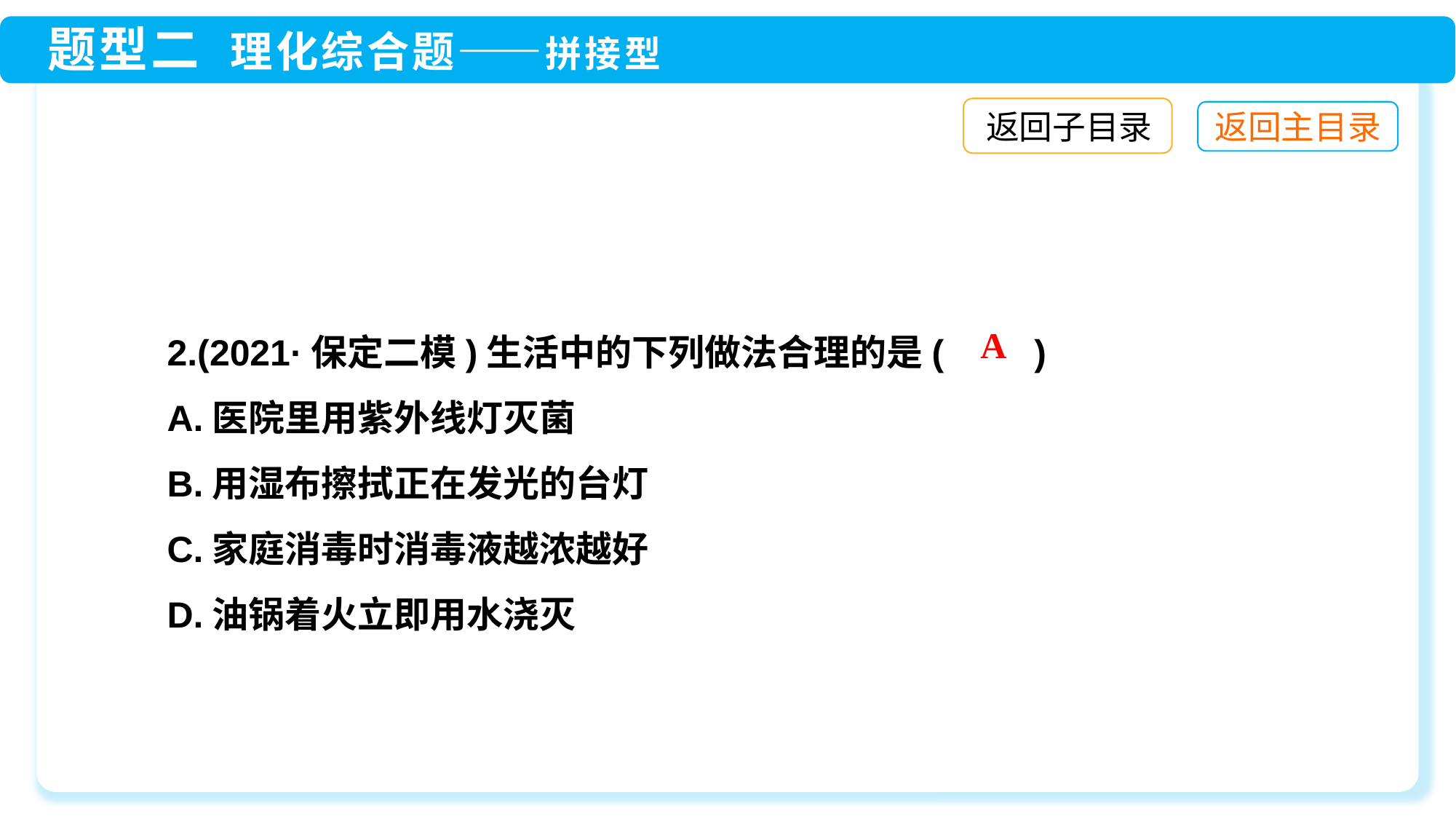

返回子目录
2.(2021·保定二模)生活中的下列做法合理的是(　　)
A.医院里用紫外线灯灭菌
B.用湿布擦拭正在发光的台灯
C.家庭消毒时消毒液越浓越好
D.油锅着火立即用水浇灭
A